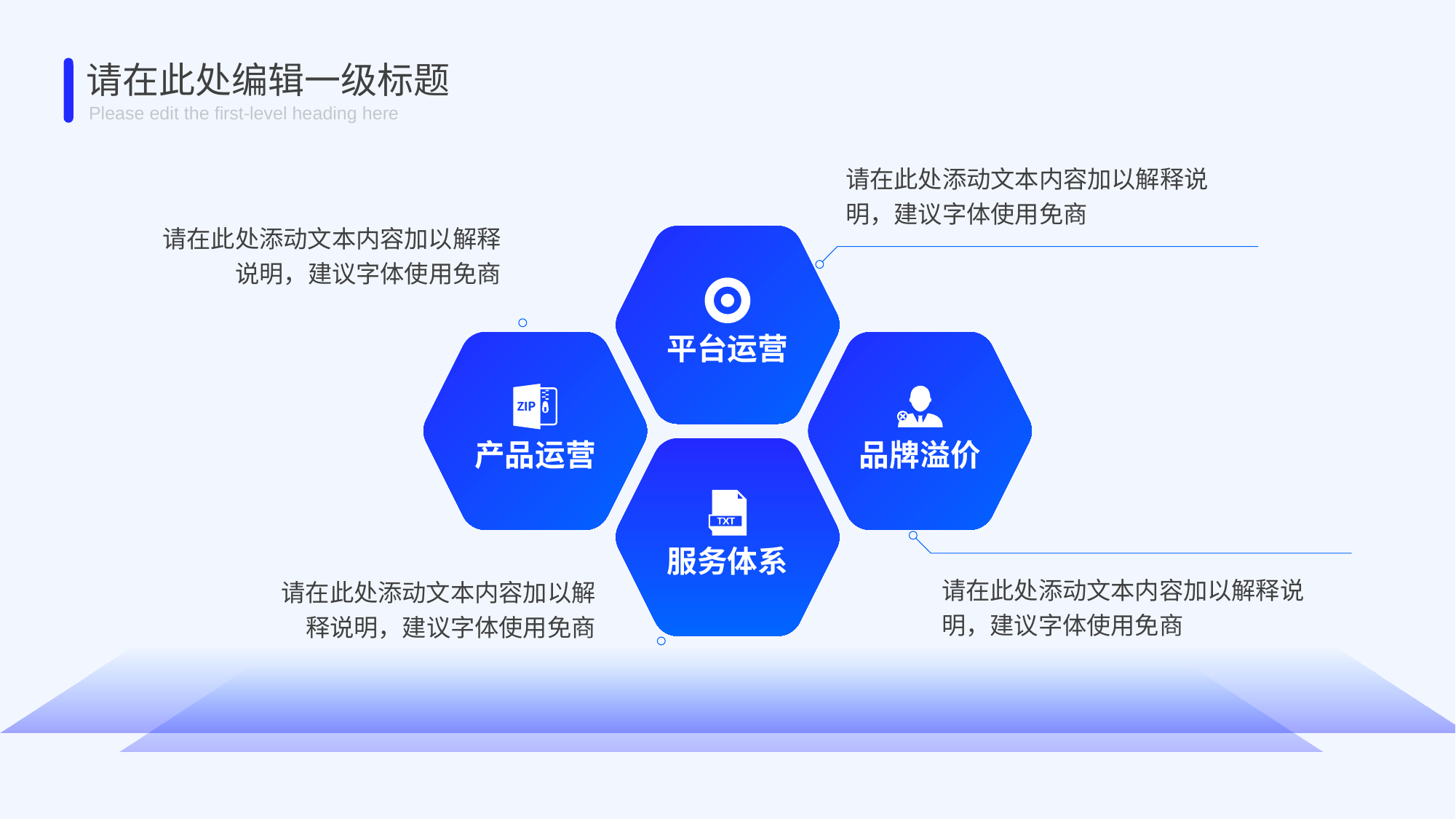

请在此处编辑一级标题
Please edit the first-level heading here

请在此处添动文本内容加以解释说明，建议字体使用免商
请在此处添动文本内容加以解释说明，建议字体使用免商

平台运营

产品运营
品牌溢价

服务体系

请在此处添动文本内容加以解释说明，建议字体使用免商
请在此处添动文本内容加以解释说明，建议字体使用免商